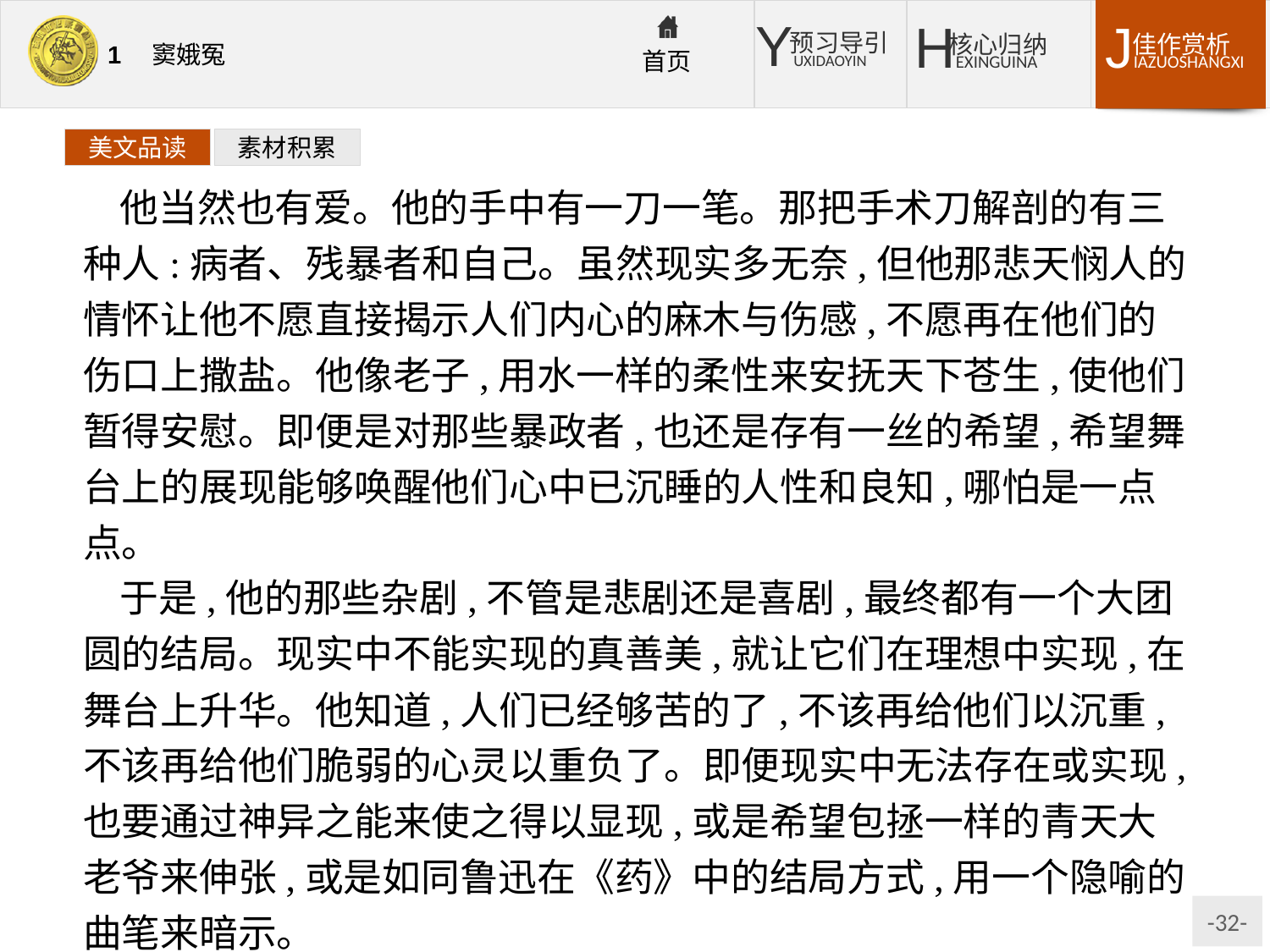

美文品读
素材积累
他当然也有爱。他的手中有一刀一笔。那把手术刀解剖的有三种人:病者、残暴者和自己。虽然现实多无奈,但他那悲天悯人的情怀让他不愿直接揭示人们内心的麻木与伤感,不愿再在他们的伤口上撒盐。他像老子,用水一样的柔性来安抚天下苍生,使他们暂得安慰。即便是对那些暴政者,也还是存有一丝的希望,希望舞台上的展现能够唤醒他们心中已沉睡的人性和良知,哪怕是一点点。
于是,他的那些杂剧,不管是悲剧还是喜剧,最终都有一个大团圆的结局。现实中不能实现的真善美,就让它们在理想中实现,在舞台上升华。他知道,人们已经够苦的了,不该再给他们以沉重,不该再给他们脆弱的心灵以重负了。即便现实中无法存在或实现,也要通过神异之能来使之得以显现,或是希望包拯一样的青天大老爷来伸张,或是如同鲁迅在《药》中的结局方式,用一个隐喻的曲笔来暗示。